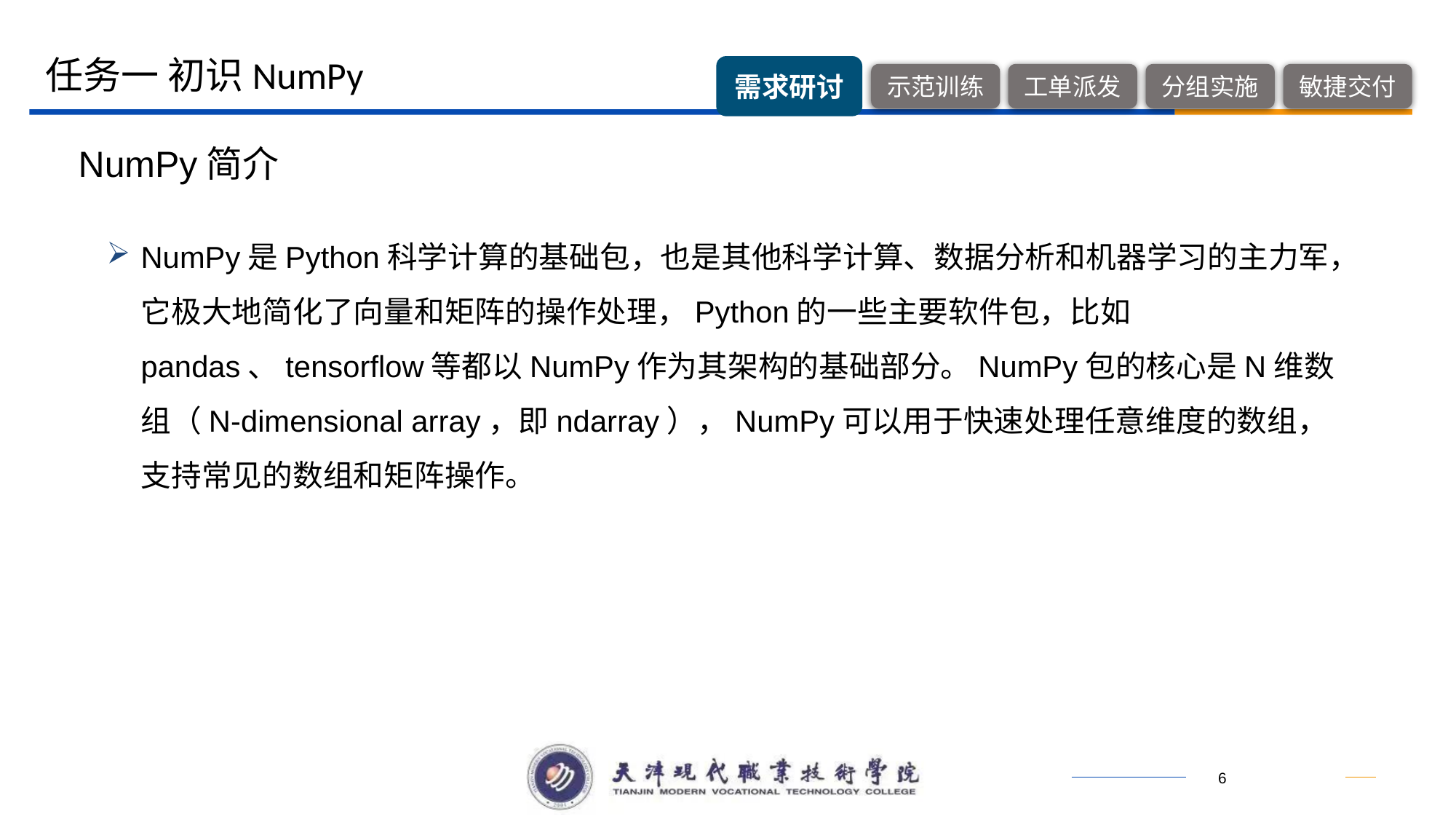

任务一 初识NumPy

NumPy简介
NumPy是Python科学计算的基础包，也是其他科学计算、数据分析和机器学习的主力军，它极大地简化了向量和矩阵的操作处理，Python的一些主要软件包，比如pandas、tensorflow等都以NumPy作为其架构的基础部分。NumPy包的核心是N维数组（N-dimensional array，即ndarray），NumPy可以用于快速处理任意维度的数组，支持常见的数组和矩阵操作。